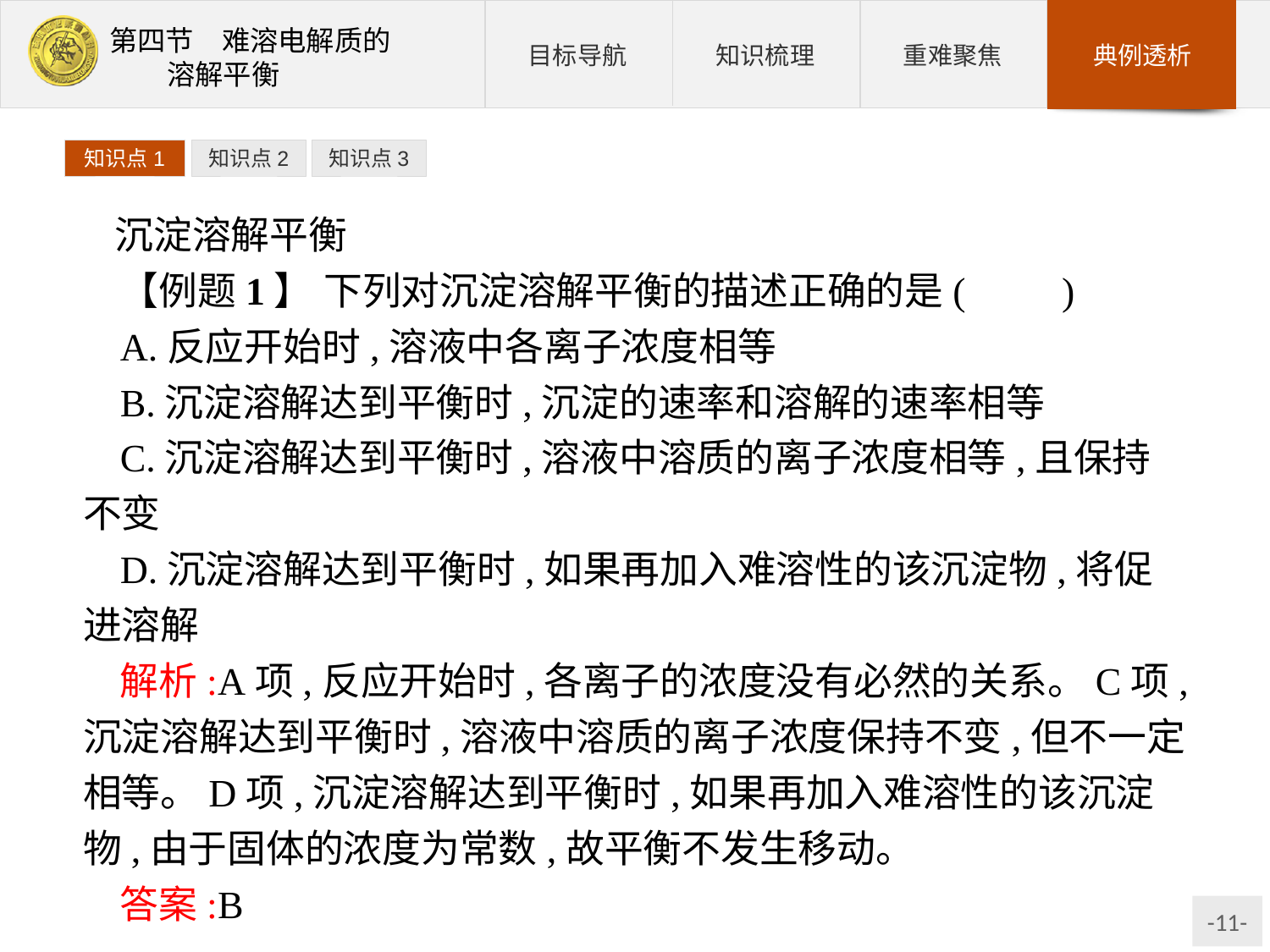

知识点1
知识点2
知识点3
沉淀溶解平衡
【例题1】 下列对沉淀溶解平衡的描述正确的是(　　)
A.反应开始时,溶液中各离子浓度相等
B.沉淀溶解达到平衡时,沉淀的速率和溶解的速率相等
C.沉淀溶解达到平衡时,溶液中溶质的离子浓度相等,且保持不变
D.沉淀溶解达到平衡时,如果再加入难溶性的该沉淀物,将促进溶解
解析:A项,反应开始时,各离子的浓度没有必然的关系。C项,沉淀溶解达到平衡时,溶液中溶质的离子浓度保持不变,但不一定相等。D项,沉淀溶解达到平衡时,如果再加入难溶性的该沉淀物,由于固体的浓度为常数,故平衡不发生移动。
答案:B